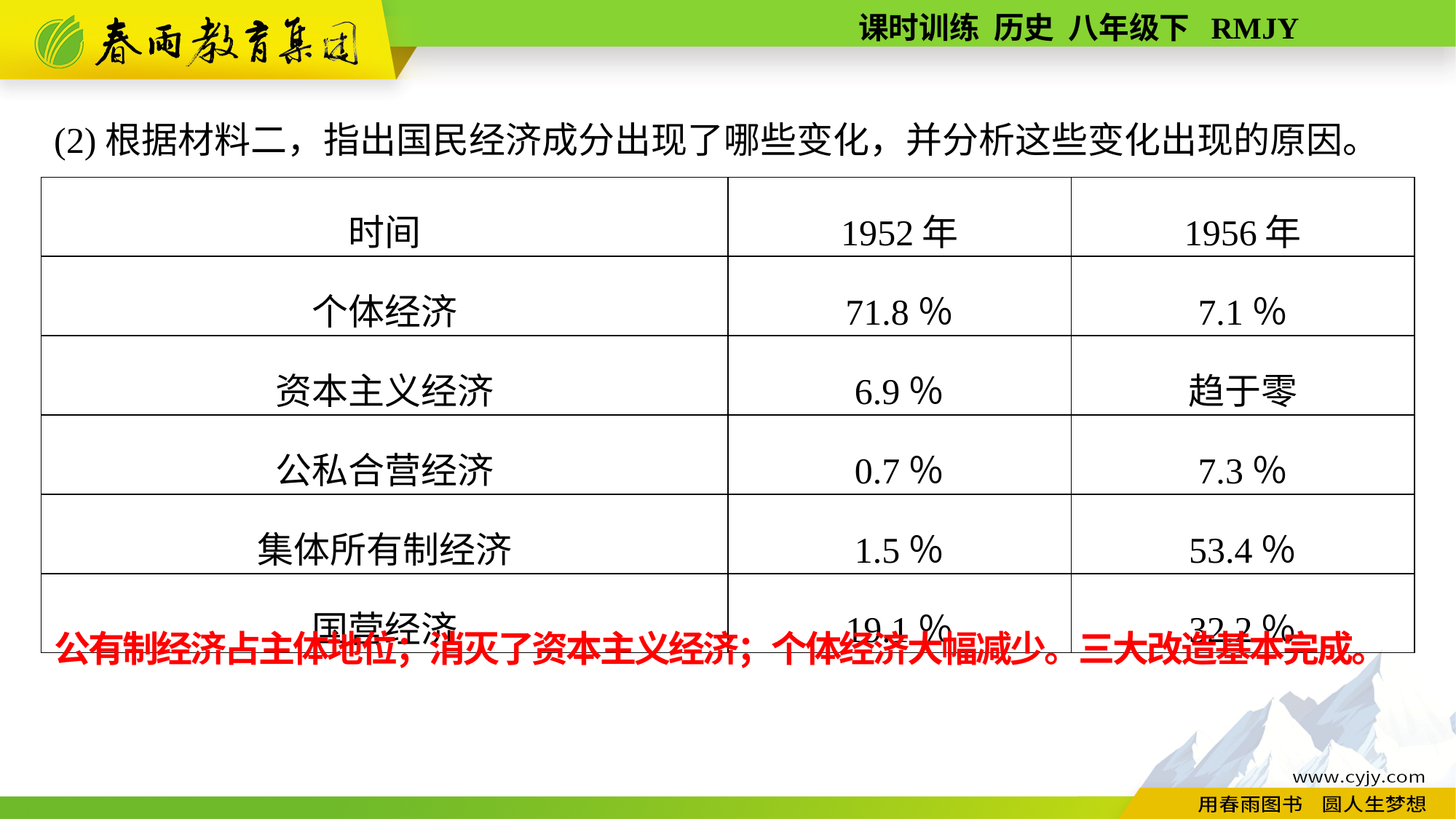

(2)根据材料二，指出国民经济成分出现了哪些变化，并分析这些变化出现的原因。
| 时间 | 1952年 | 1956年 |
| --- | --- | --- |
| 个体经济 | 71.8％ | 7.1％ |
| 资本主义经济 | 6.9％ | 趋于零 |
| 公私合营经济 | 0.7％ | 7.3％ |
| 集体所有制经济 | 1.5％ | 53.4％ |
| 国营经济 | 19.1％ | 32.2％ |
公有制经济占主体地位；消灭了资本主义经济；个体经济大幅减少。三大改造基本完成。